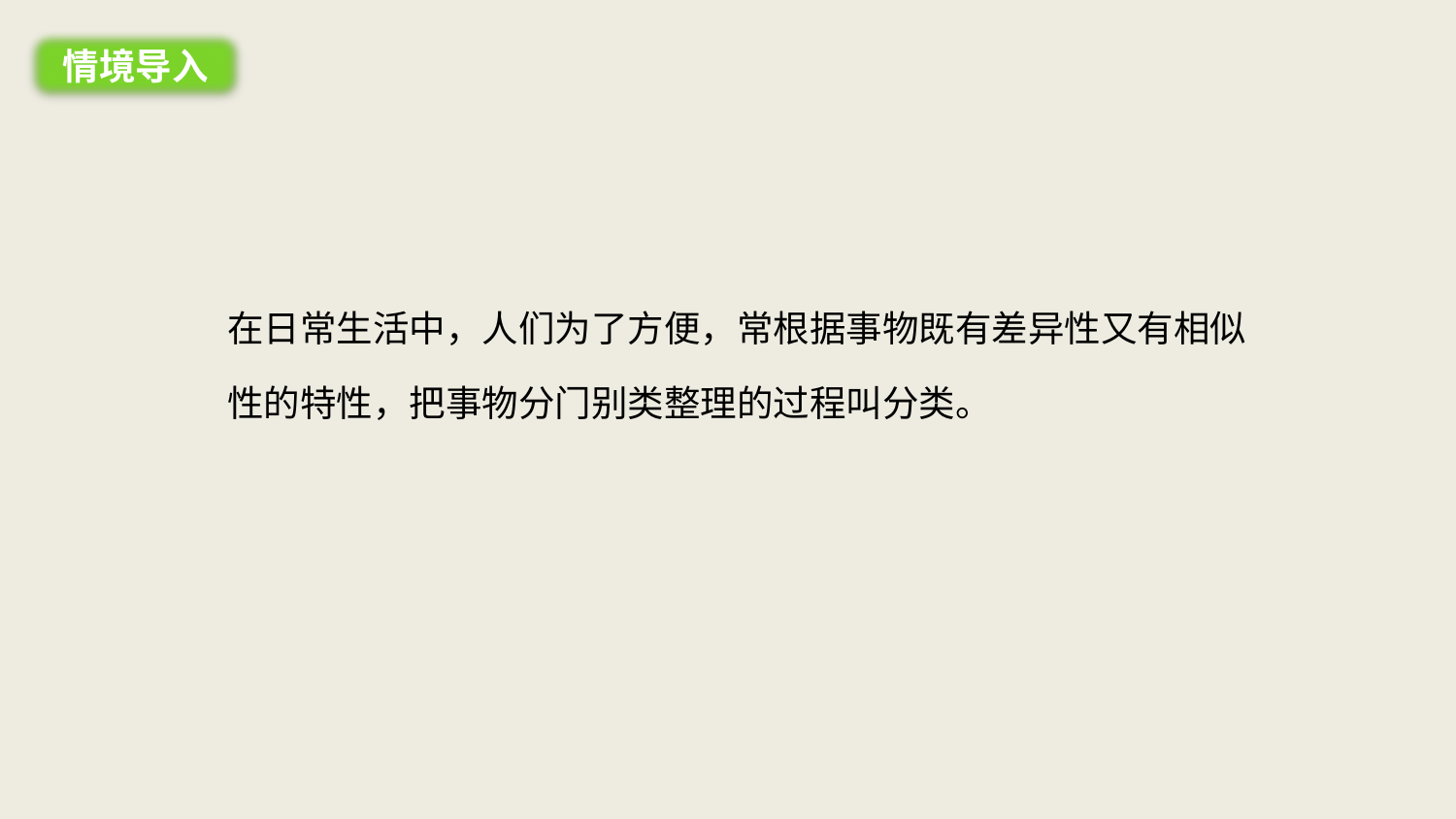

情境导入
在日常生活中，人们为了方便，常根据事物既有差异性又有相似性的特性，把事物分门别类整理的过程叫分类。